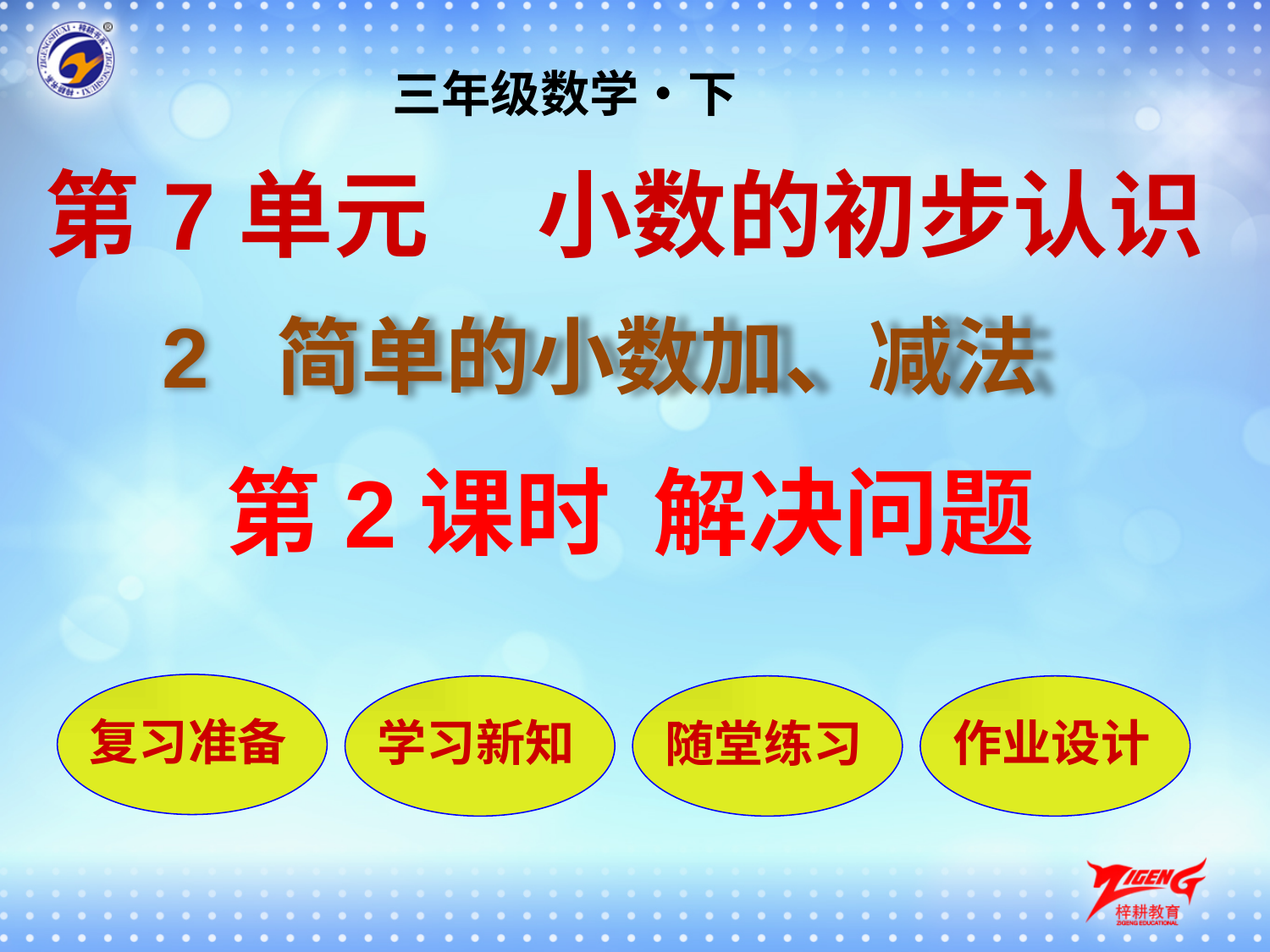

三年级数学•下
第7单元     小数的初步认识
2  简单的小数加、减法
第2课时  解决问题

复习准备

学习新知

随堂练习

作业设计